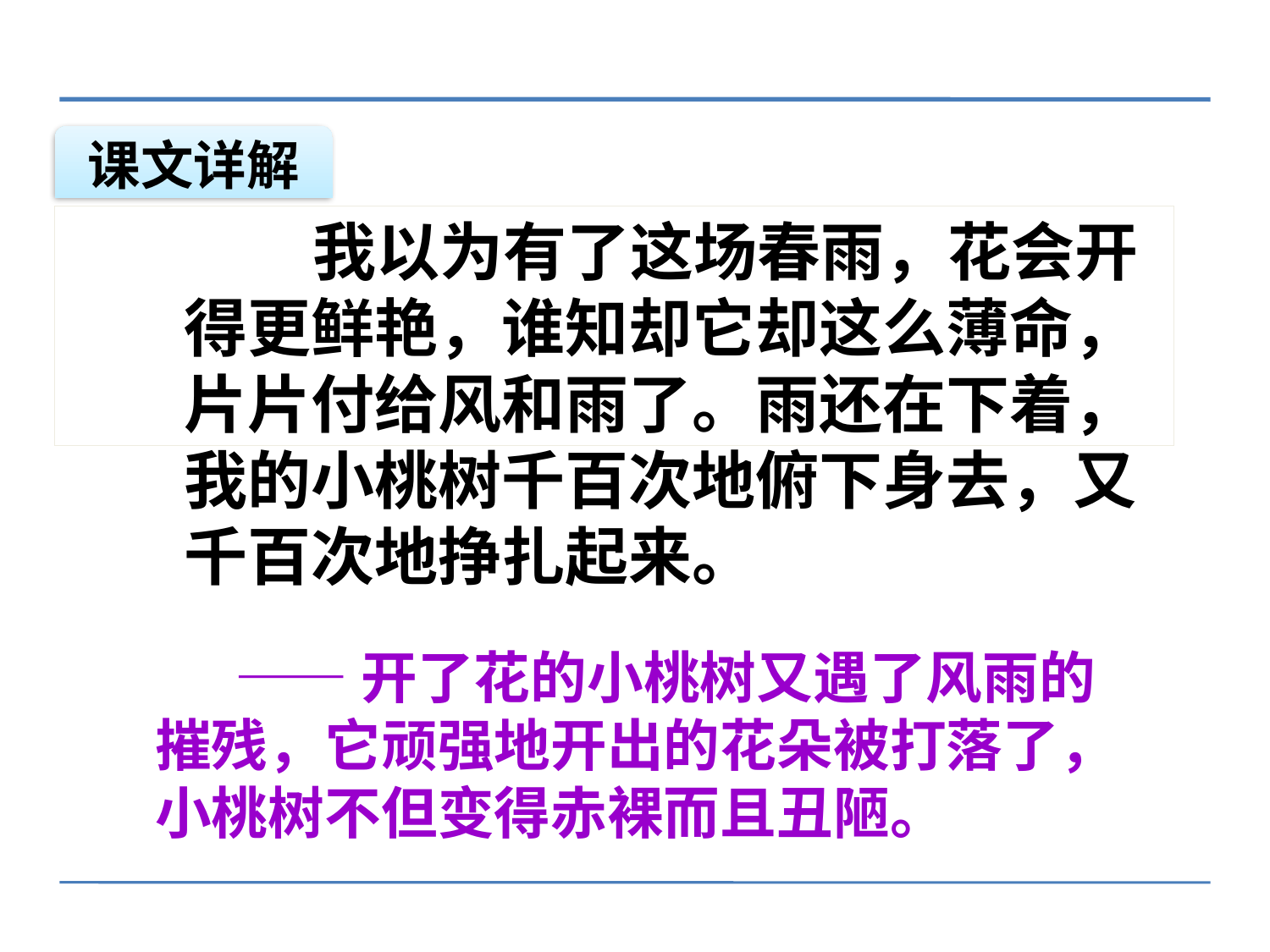

课文详解
                我以为有了这场春雨，花会开得更鲜艳，谁知却它却这么薄命，片片付给风和雨了。雨还在下着，我的小桃树千百次地俯下身去，又千百次地挣扎起来。
          ——开了花的小桃树又遇了风雨的摧残，它顽强地开出的花朵被打落了，小桃树不但变得赤裸而且丑陋。